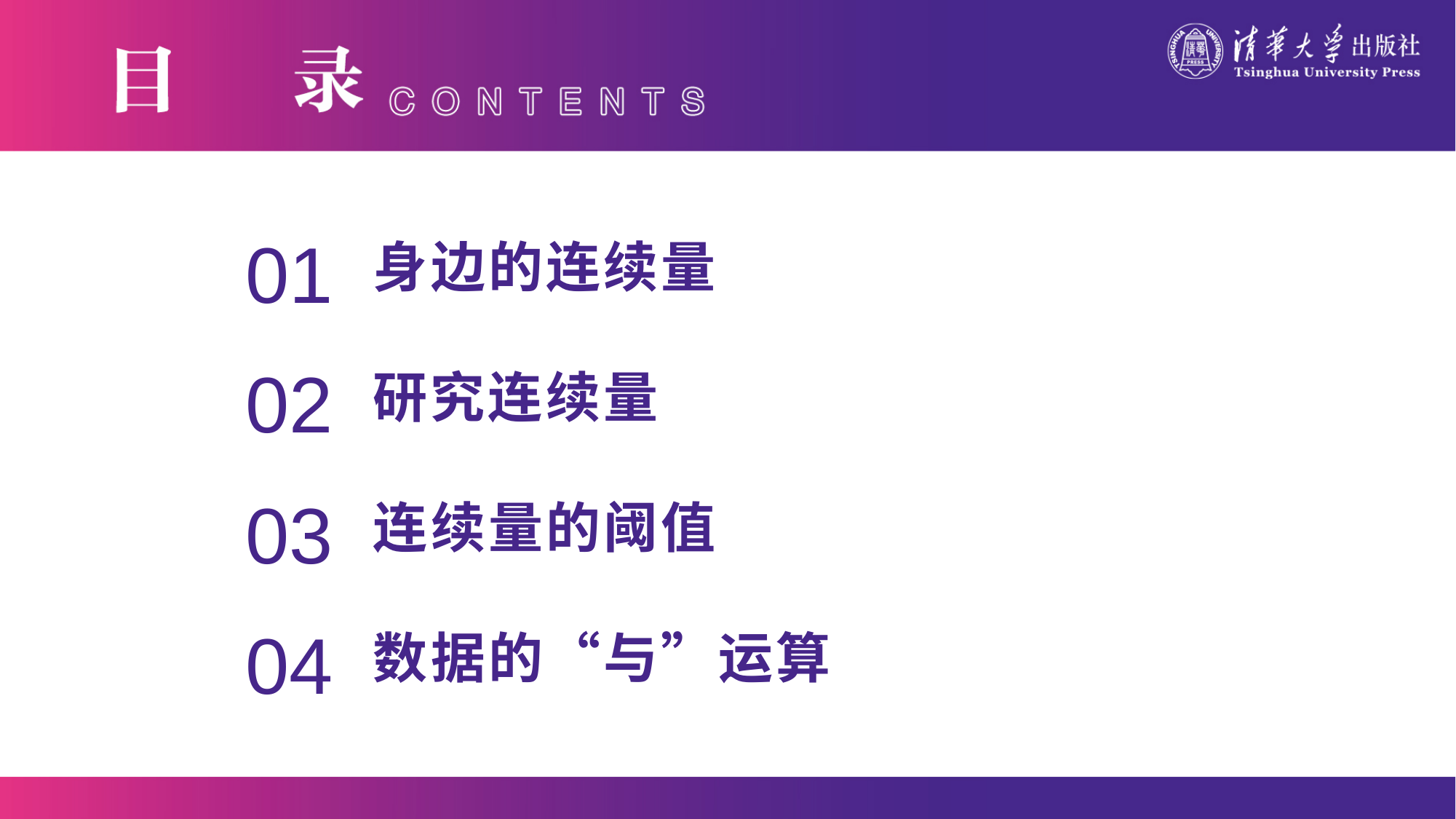

01
01
身边的连续量
02
研究连续量
03
连续量的阈值
04
数据的“与”运算